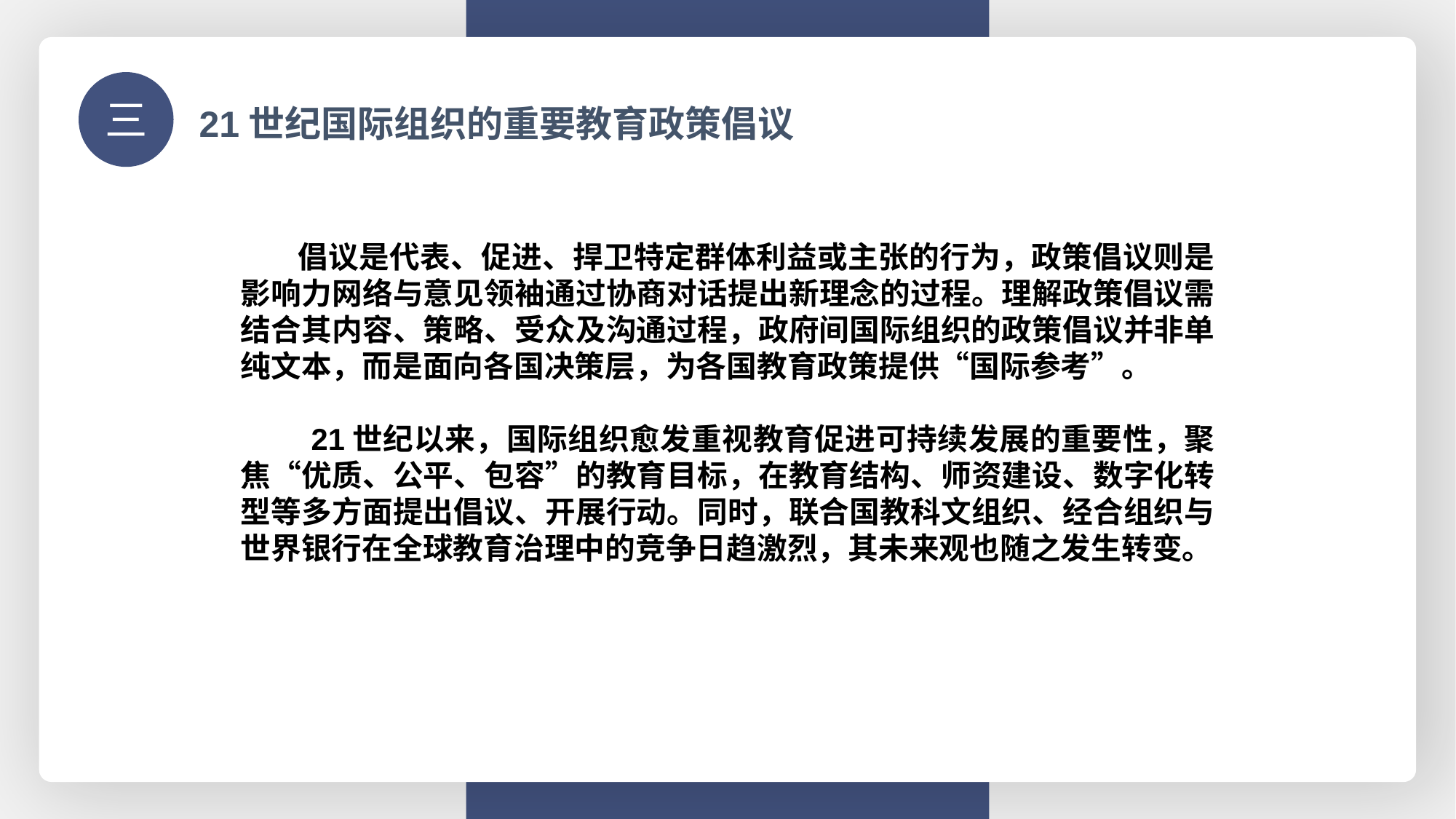

三
21世纪国际组织的重要教育政策倡议
       倡议是代表、促进、捍卫特定群体利益或主张的行为，政策倡议则是影响力网络与意见领袖通过协商对话提出新理念的过程。理解政策倡议需结合其内容、策略、受众及沟通过程，政府间国际组织的政策倡议并非单纯文本，而是面向各国决策层，为各国教育政策提供“国际参考”。

        21世纪以来，国际组织愈发重视教育促进可持续发展的重要性，聚焦“优质、公平、包容”的教育目标，在教育结构、师资建设、数字化转型等多方面提出倡议、开展行动。同时，联合国教科文组织、经合组织与世界银行在全球教育治理中的竞争日趋激烈，其未来观也随之发生转变。